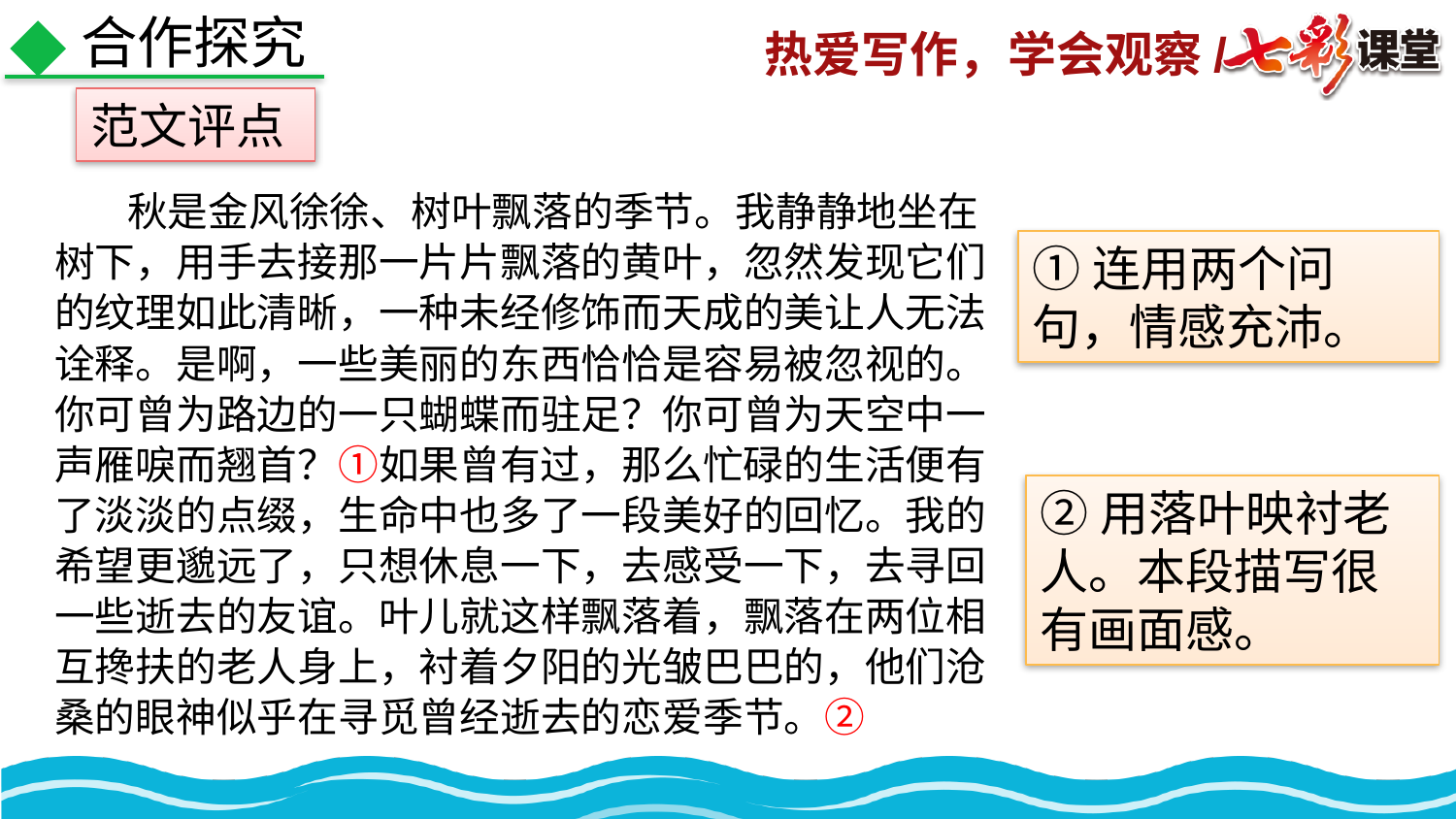

合作探究

范文评点
秋是金风徐徐、树叶飘落的季节。我静静地坐在树下，用手去接那一片片飘落的黄叶，忽然发现它们的纹理如此清晰，一种未经修饰而天成的美让人无法诠释。是啊，一些美丽的东西恰恰是容易被忽视的。你可曾为路边的一只蝴蝶而驻足？你可曾为天空中一声雁唳而翘首？①如果曾有过，那么忙碌的生活便有了淡淡的点缀，生命中也多了一段美好的回忆。我的希望更邈远了，只想休息一下，去感受一下，去寻回一些逝去的友谊。叶儿就这样飘落着，飘落在两位相互搀扶的老人身上，衬着夕阳的光皱巴巴的，他们沧桑的眼神似乎在寻觅曾经逝去的恋爱季节。②
①连用两个问句，情感充沛。
②用落叶映衬老人。本段描写很有画面感。